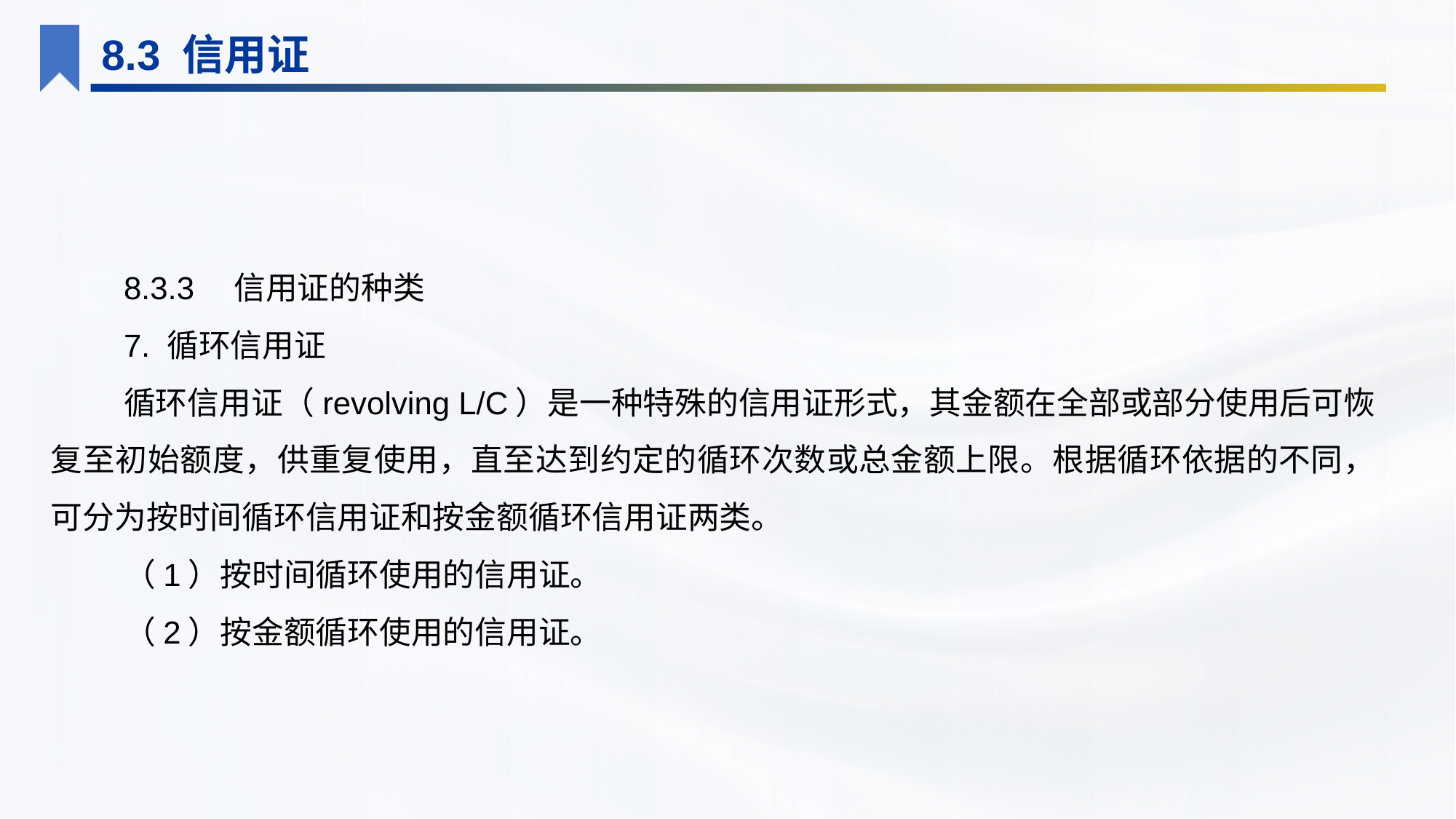

8.3 信用证
8.3.3　信用证的种类
7. 循环信用证
循环信用证（revolving L/C）是一种特殊的信用证形式，其金额在全部或部分使用后可恢复至初始额度，供重复使用，直至达到约定的循环次数或总金额上限。根据循环依据的不同，可分为按时间循环信用证和按金额循环信用证两类。
（1）按时间循环使用的信用证。
（2）按金额循环使用的信用证。